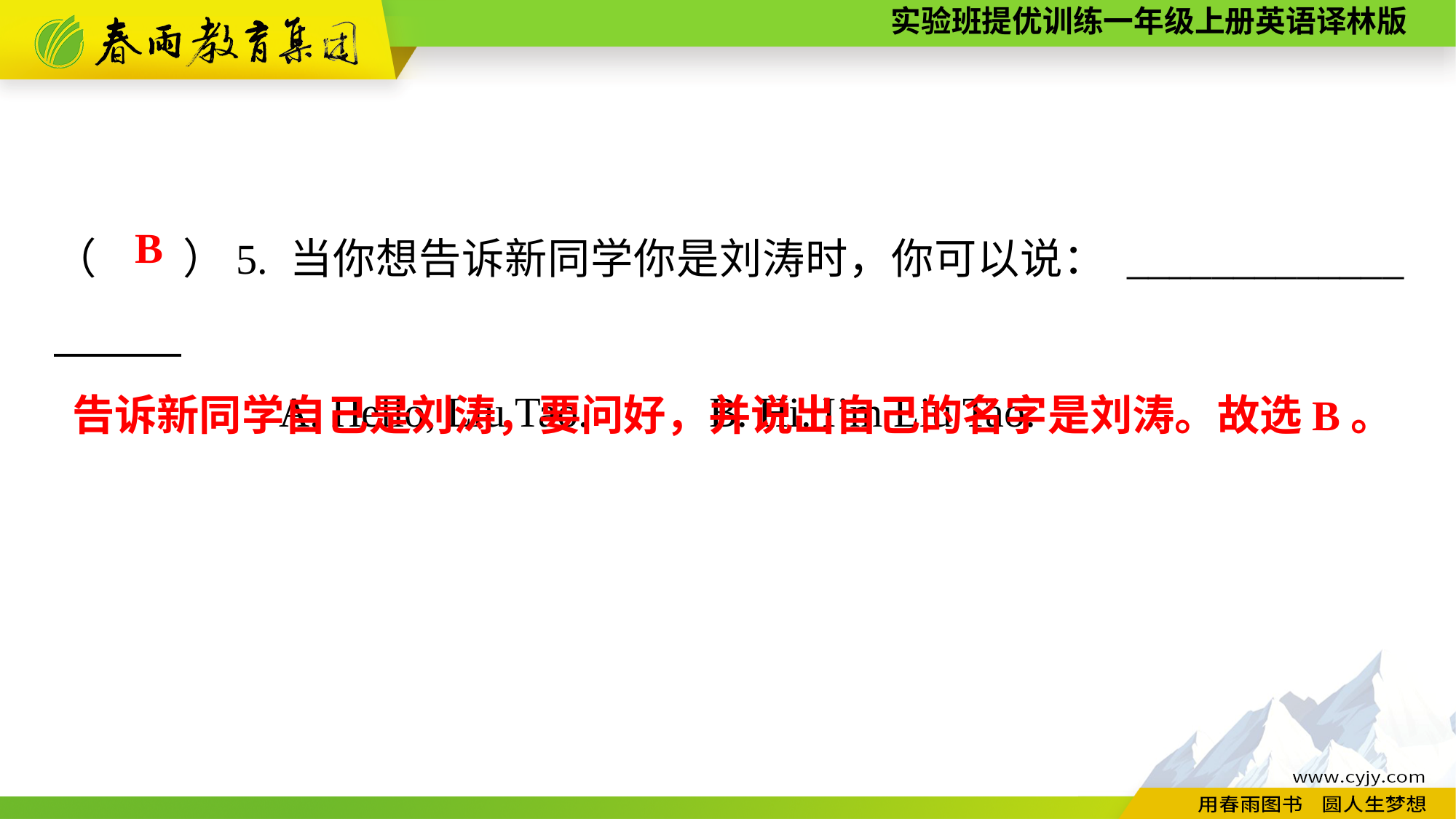

（　　）5. 当你想告诉新同学你是刘涛时，你可以说： _____________
A. Hello, Liu Tao.		B. Hi. I’m Liu Tao.
B
告诉新同学自己是刘涛，要问好，并说出自己的名字是刘涛。故选B。